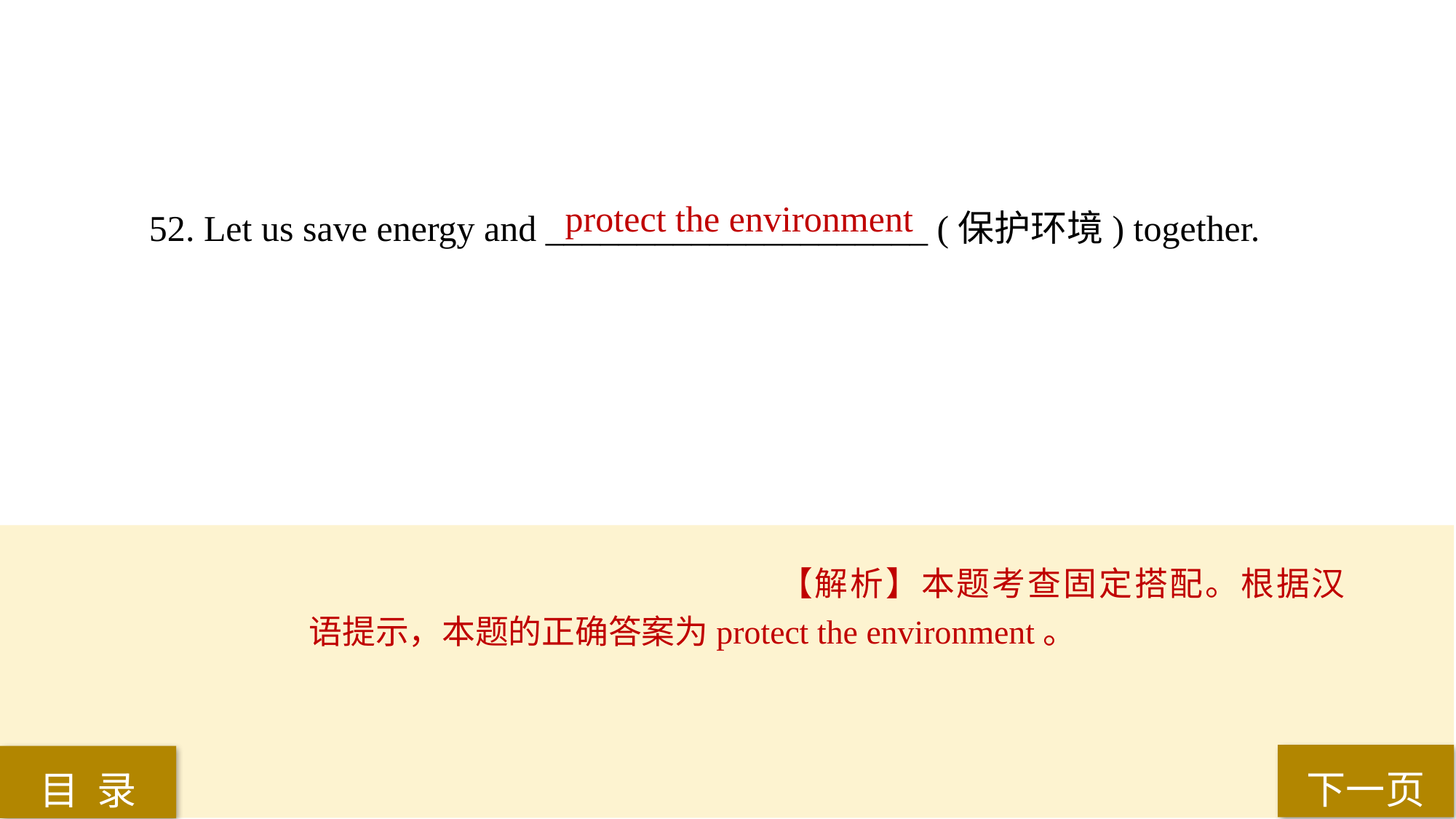

protect the environment
52. Let us save energy and _____________________ (保护环境) together.
【解析】本题考查固定搭配。根据汉语提示，本题的正确答案为protect the environment。